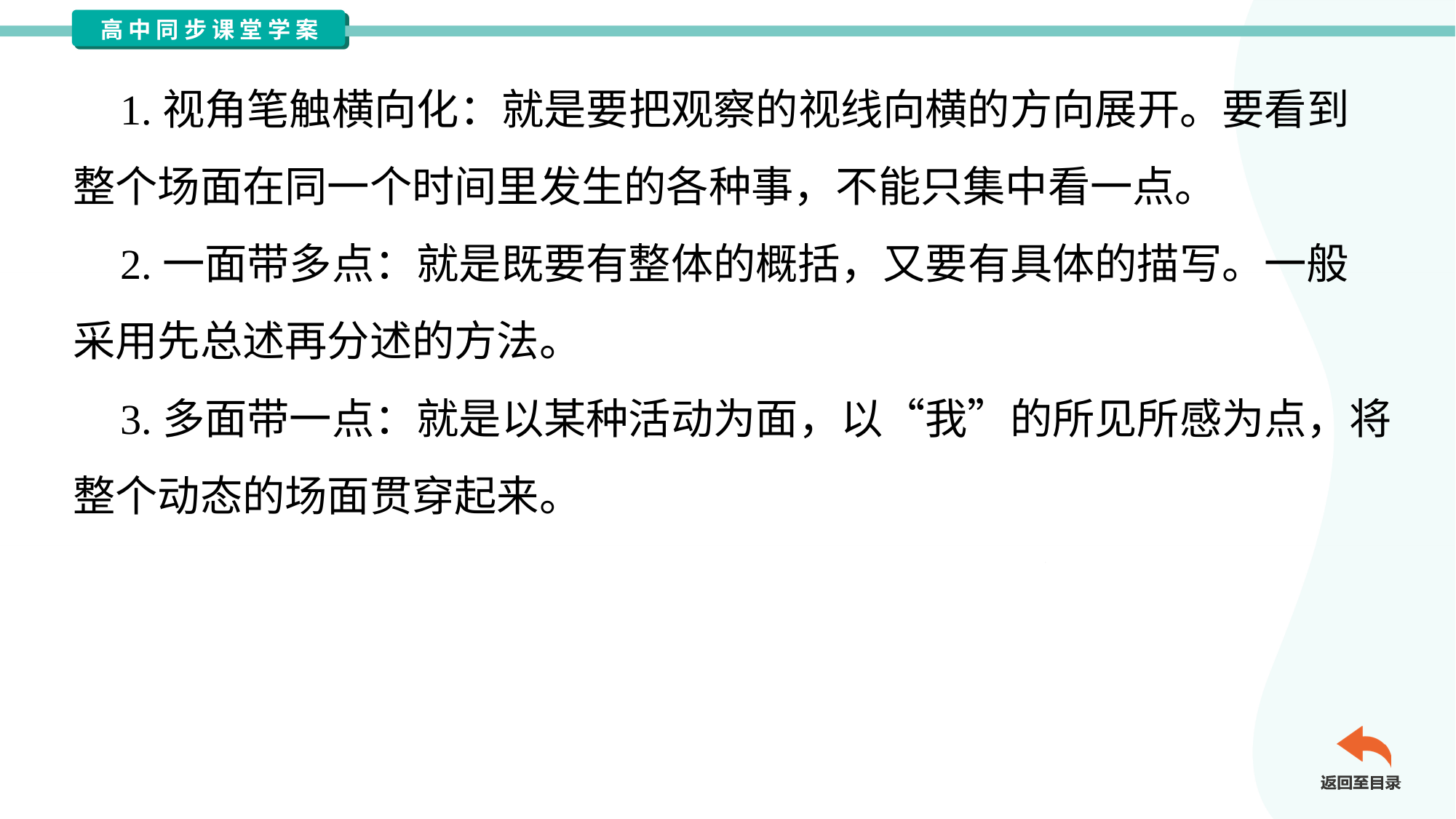

1.视角笔触横向化：就是要把观察的视线向横的方向展开。要看到
整个场面在同一个时间里发生的各种事，不能只集中看一点。
    2.一面带多点：就是既要有整体的概括，又要有具体的描写。一般
采用先总述再分述的方法。
    3.多面带一点：就是以某种活动为面，以“我”的所见所感为点，将
整个动态的场面贯穿起来。